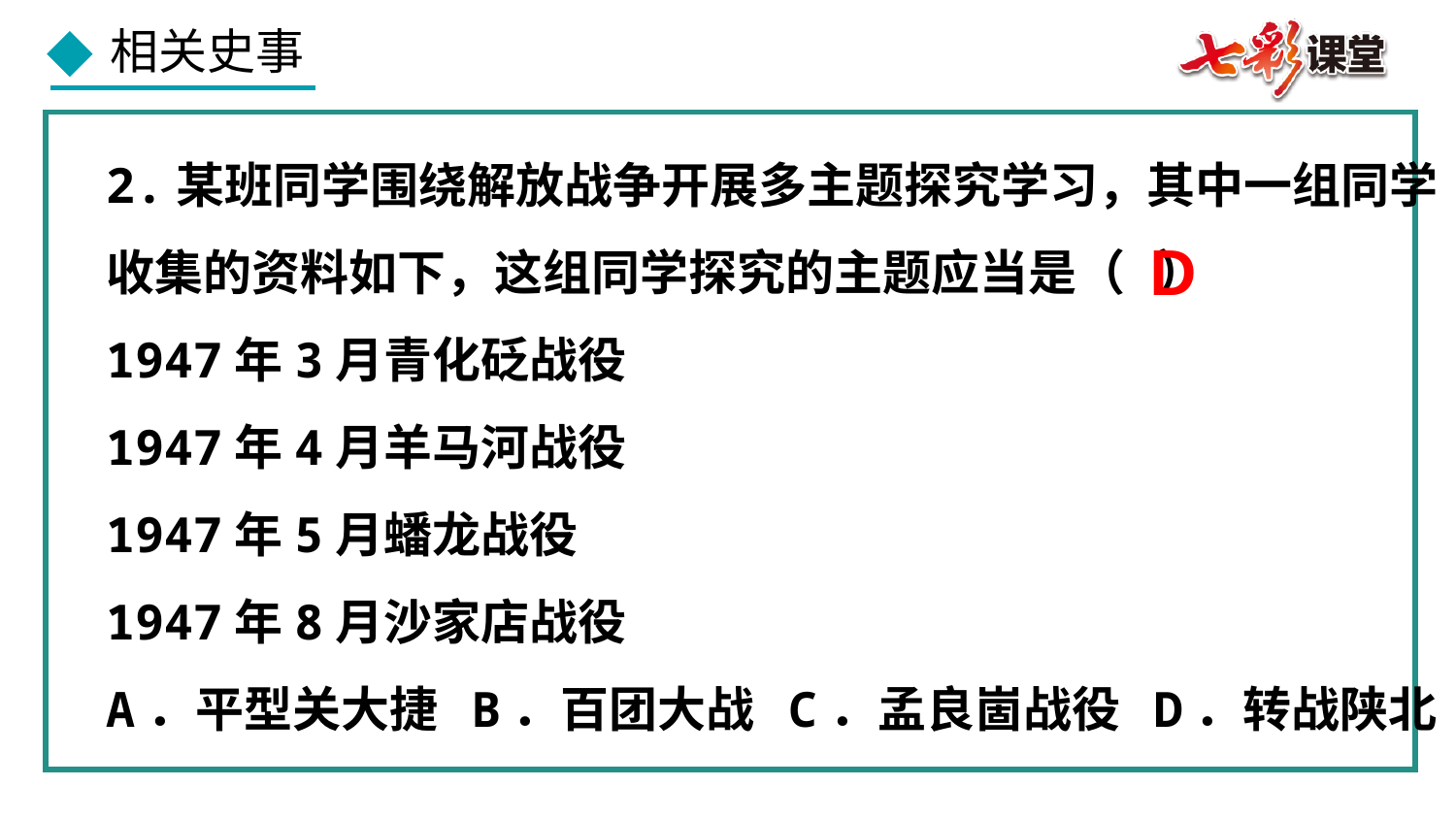

2.某班同学围绕解放战争开展多主题探究学习，其中一组同学
收集的资料如下，这组同学探究的主题应当是（   ）
1947年3月青化砭战役
1947年4月羊马河战役
1947年5月蟠龙战役
1947年8月沙家店战役
A．平型关大捷  B．百团大战  C．孟良崮战役  D．转战陕北
D